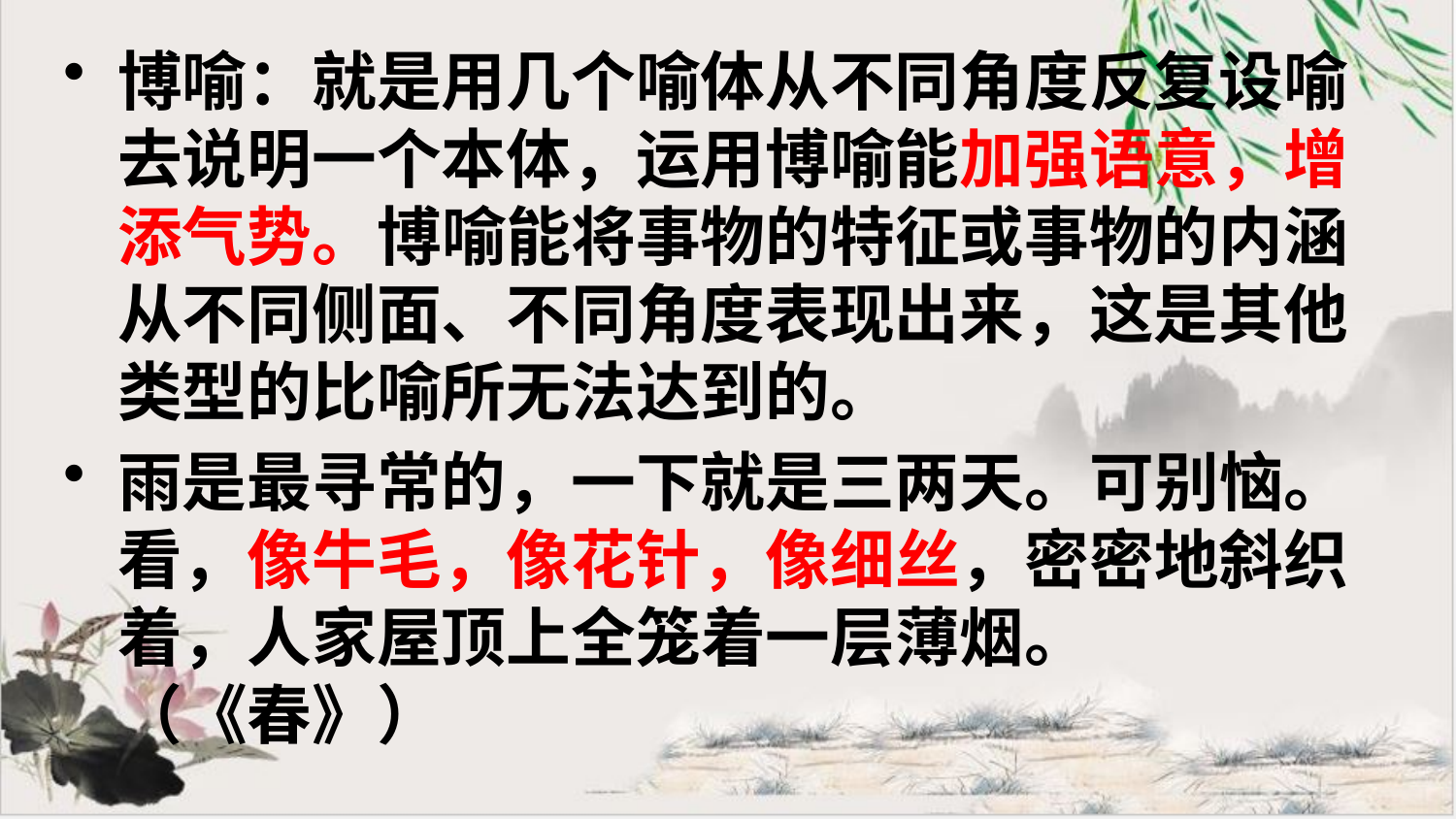

#
博喻：就是用几个喻体从不同角度反复设喻去说明一个本体，运用博喻能加强语意，增添气势。博喻能将事物的特征或事物的内涵从不同侧面、不同角度表现出来，这是其他类型的比喻所无法达到的。
雨是最寻常的，一下就是三两天。可别恼。看，像牛毛，像花针，像细丝，密密地斜织着，人家屋顶上全笼着一层薄烟。（《春》）